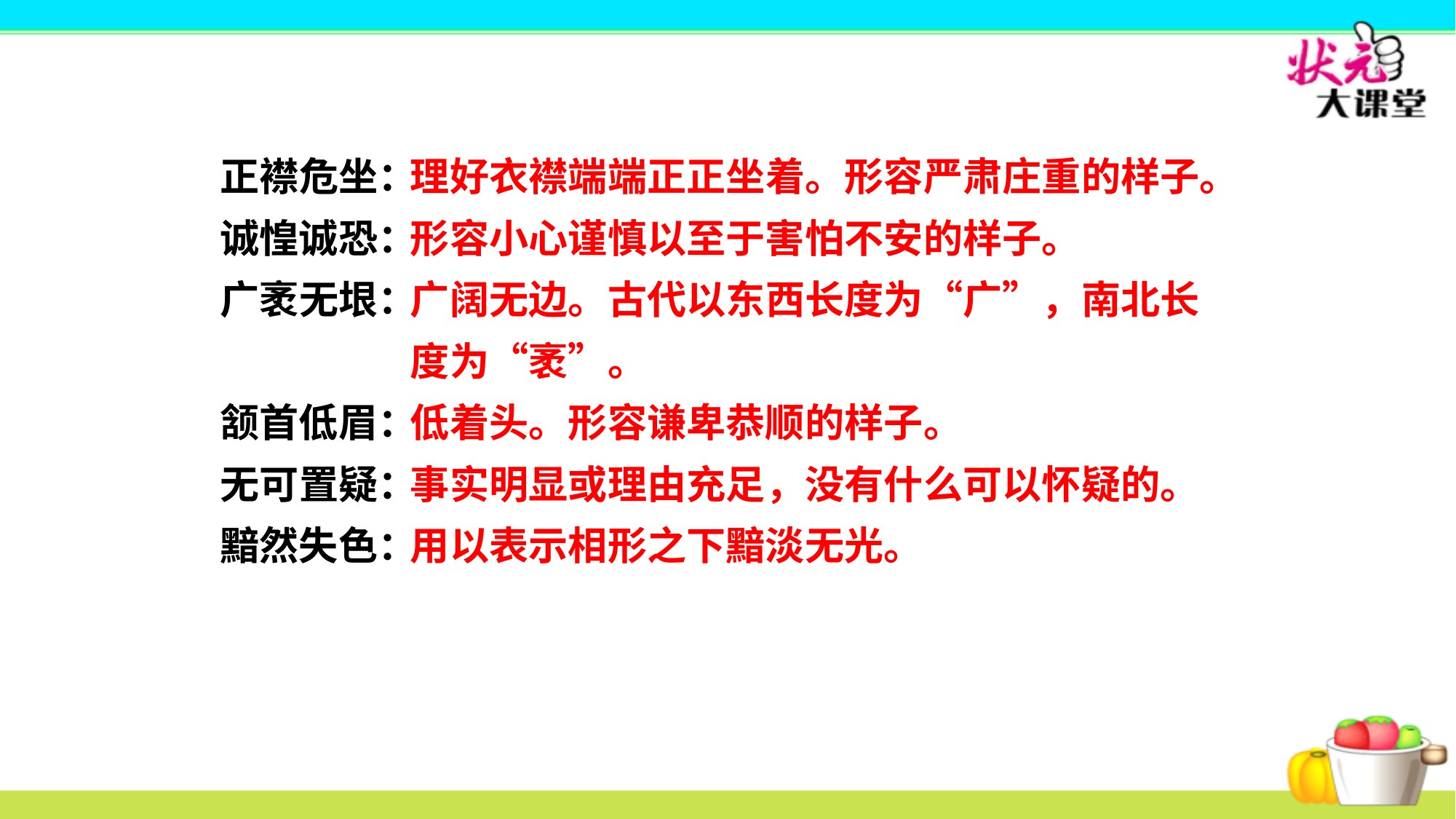

正襟危坐：
诚惶诚恐：
广袤无垠：

颔首低眉：
无可置疑：
黯然失色：
理好衣襟端端正正坐着。形容严肃庄重的样子。
形容小心谨慎以至于害怕不安的样子。
广阔无边。古代以东西长度为“广”，南北长度为“袤”。
低着头。形容谦卑恭顺的样子。
事实明显或理由充足，没有什么可以怀疑的。
用以表示相形之下黯淡无光。